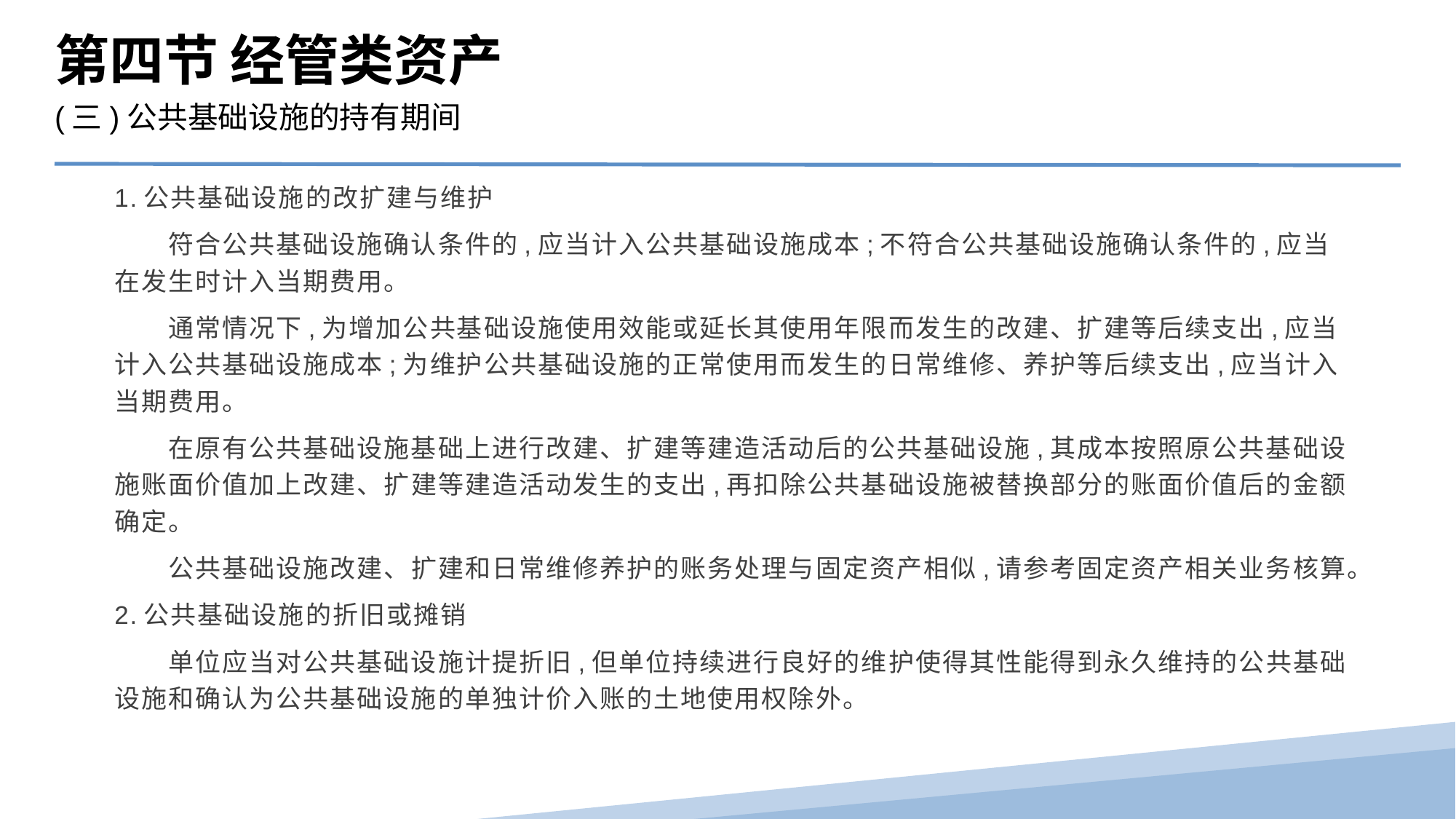

第四节 经管类资产
(三)公共基础设施的持有期间
1.公共基础设施的改扩建与维护
　　符合公共基础设施确认条件的,应当计入公共基础设施成本;不符合公共基础设施确认条件的,应当在发生时计入当期费用。
　　通常情况下,为增加公共基础设施使用效能或延长其使用年限而发生的改建、扩建等后续支出,应当计入公共基础设施成本;为维护公共基础设施的正常使用而发生的日常维修、养护等后续支出,应当计入当期费用。
　　在原有公共基础设施基础上进行改建、扩建等建造活动后的公共基础设施,其成本按照原公共基础设施账面价值加上改建、扩建等建造活动发生的支出,再扣除公共基础设施被替换部分的账面价值后的金额确定。
　　公共基础设施改建、扩建和日常维修养护的账务处理与固定资产相似,请参考固定资产相关业务核算。
2.公共基础设施的折旧或摊销
　　单位应当对公共基础设施计提折旧,但单位持续进行良好的维护使得其性能得到永久维持的公共基础设施和确认为公共基础设施的单独计价入账的土地使用权除外。